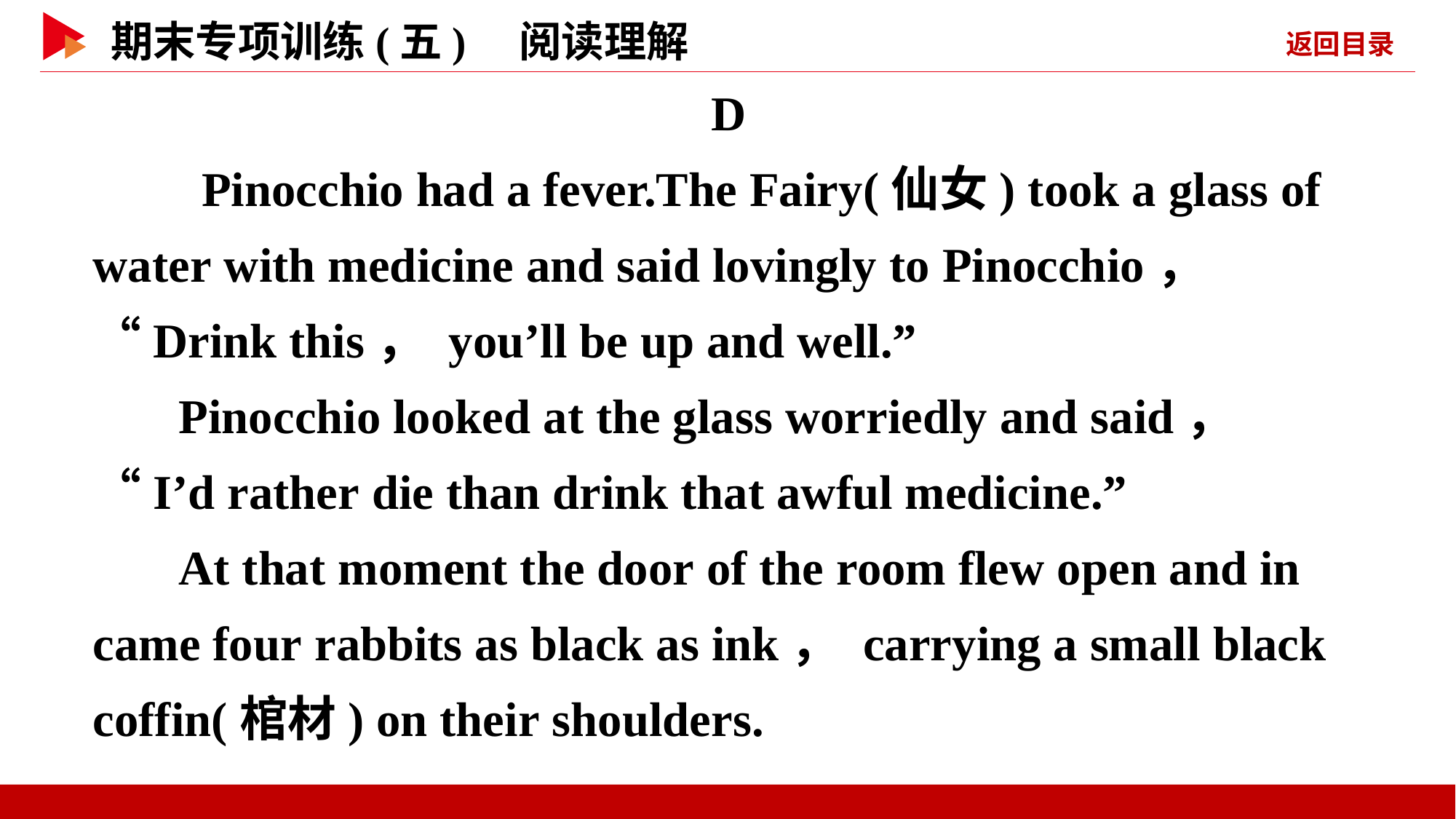

D
　　Pinocchio had a fever.The Fairy(仙女) took a glass of water with medicine and said lovingly to Pinocchio， “Drink this， you’ll be up and well.”
Pinocchio looked at the glass worriedly and said， “I’d rather die than drink that awful medicine.”
At that moment the door of the room flew open and in came four rabbits as black as ink， carrying a small black coffin(棺材) on their shoulders.